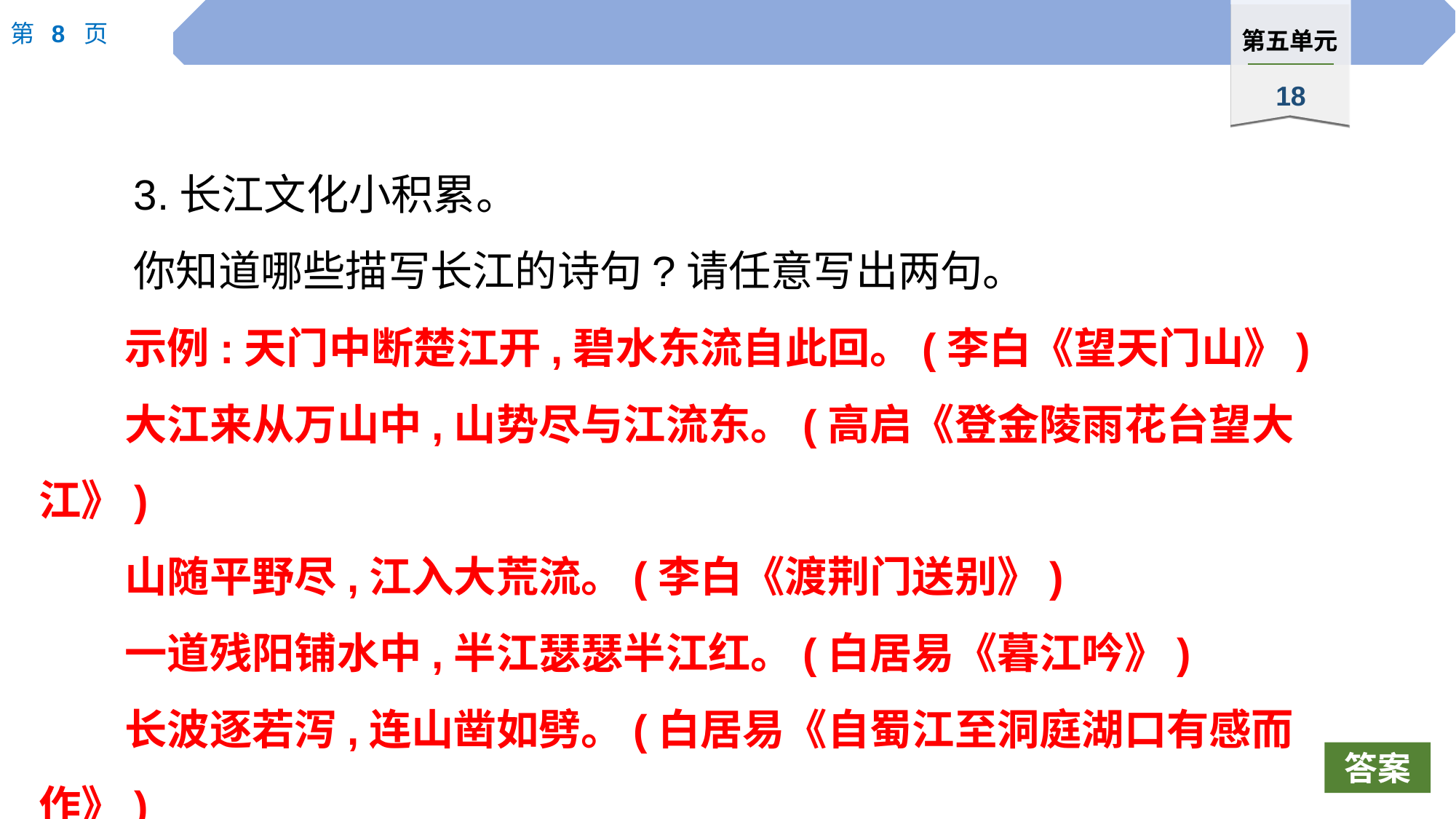

3.长江文化小积累。
你知道哪些描写长江的诗句?请任意写出两句。
示例:天门中断楚江开,碧水东流自此回。(李白《望天门山》)
大江来从万山中,山势尽与江流东。(高启《登金陵雨花台望大江》)
山随平野尽,江入大荒流。(李白《渡荆门送别》)
一道残阳铺水中,半江瑟瑟半江红。(白居易《暮江吟》)
长波逐若泻,连山凿如劈。(白居易《自蜀江至洞庭湖口有感而作》)
江流天地外,山色有无中。(王维《汉江临眺》)
答案